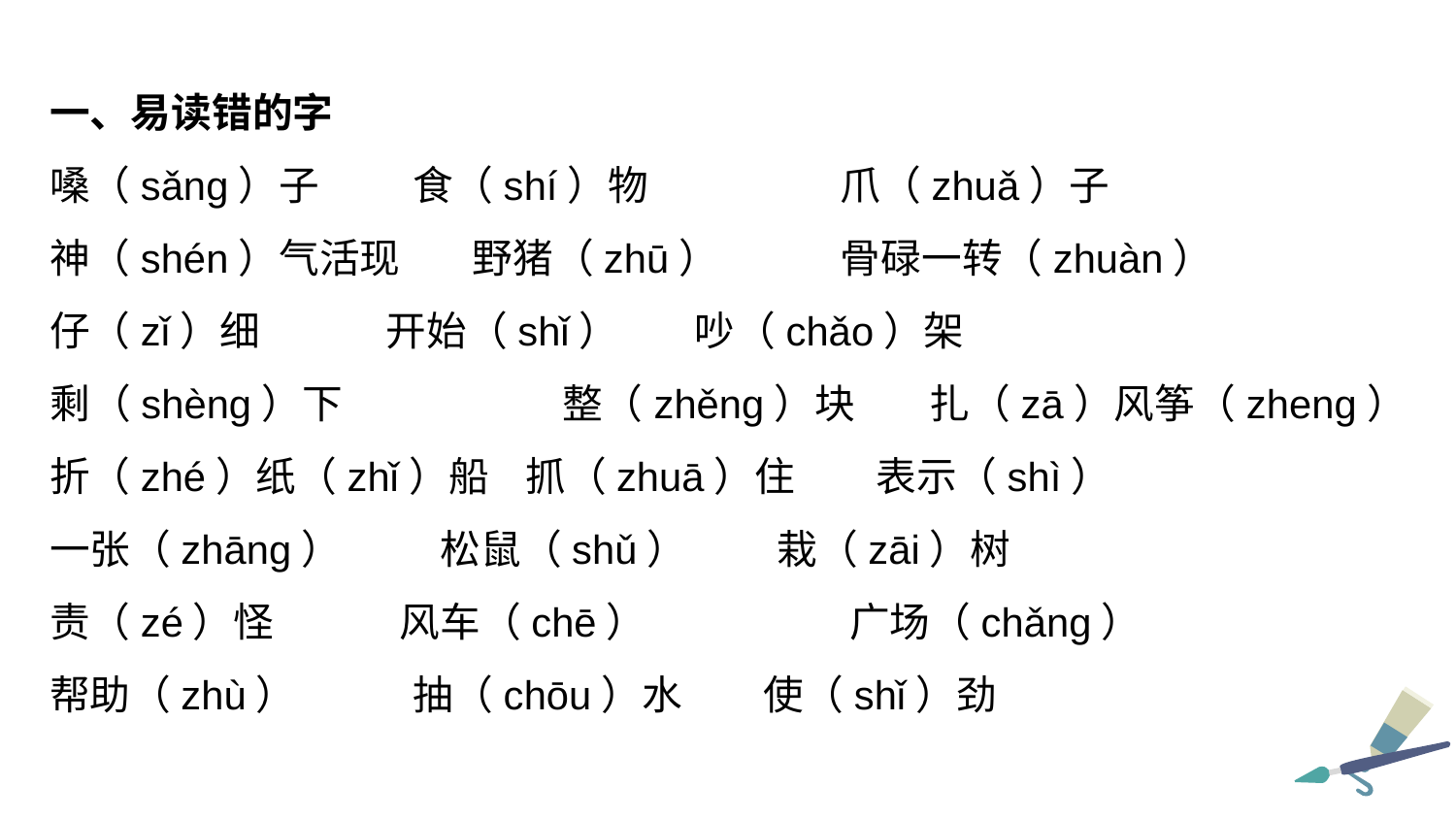

一、易读错的字
嗓（sǎng）子	        食（shí）物 	       爪（zhuǎ）子
神（shén）气活现        野猪（zhū）	       骨碌一转（zhuàn）
仔（zǐ）细              开始（shǐ）	       吵（chǎo）架
剩（shèng）下	        整（zhěng）块        扎（zā）风筝（zheng）
折（zhé）纸（zhǐ）船    抓（zhuā）住         表示（shì）
一张（zhāng）           松鼠（shǔ）          栽（zāi）树
责（zé）怪              风车（chē） 	        广场（chǎng）
帮助（zhù） 	        抽（chōu）水         使（shǐ）劲